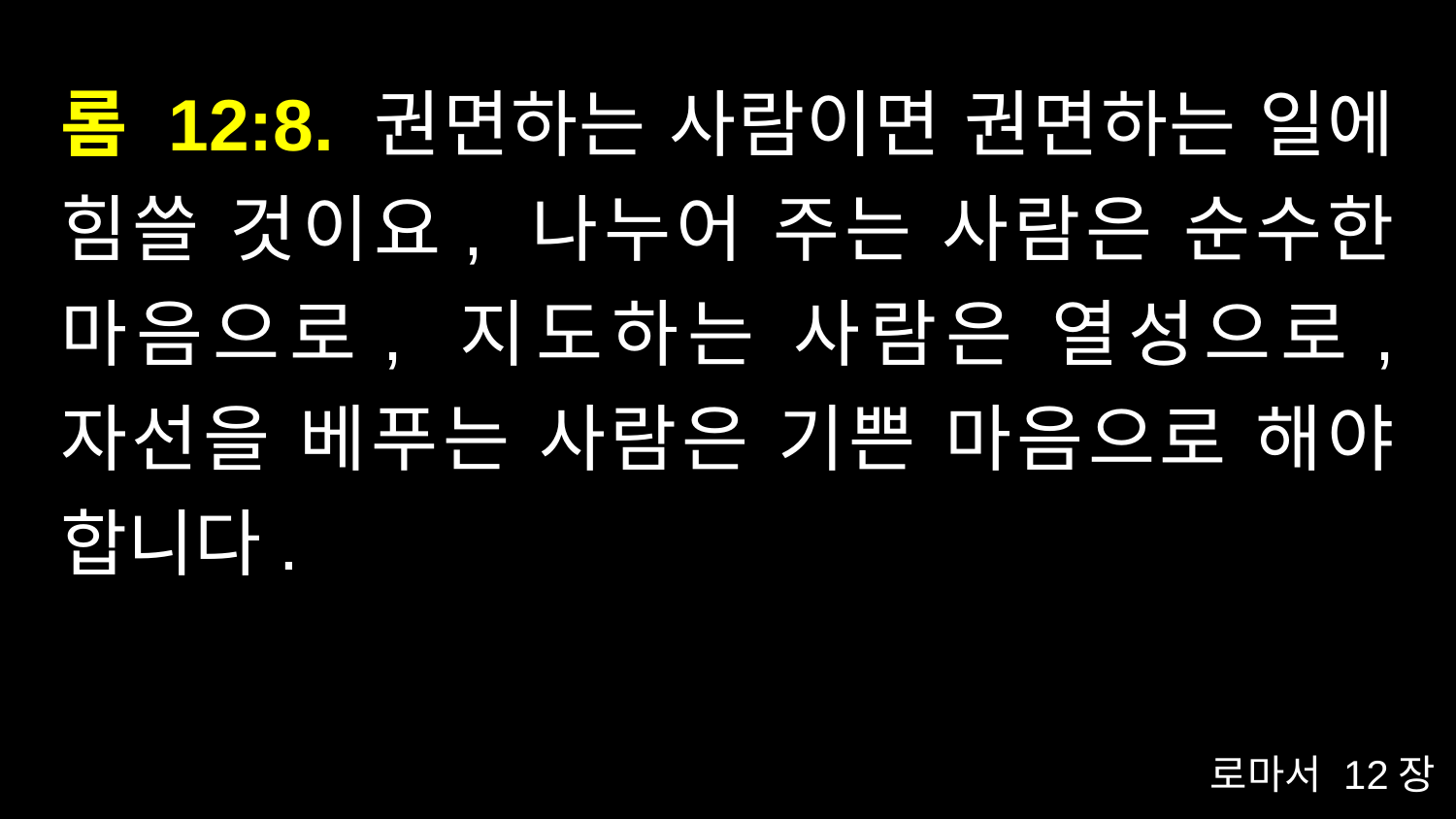

# 롬 12:8. 권면하는 사람이면 권면하는 일에 힘쓸 것이요, 나누어 주는 사람은 순수한 마음으로, 지도하는 사람은 열성으로, 자선을 베푸는 사람은 기쁜 마음으로 해야 합니다.
로마서 12장